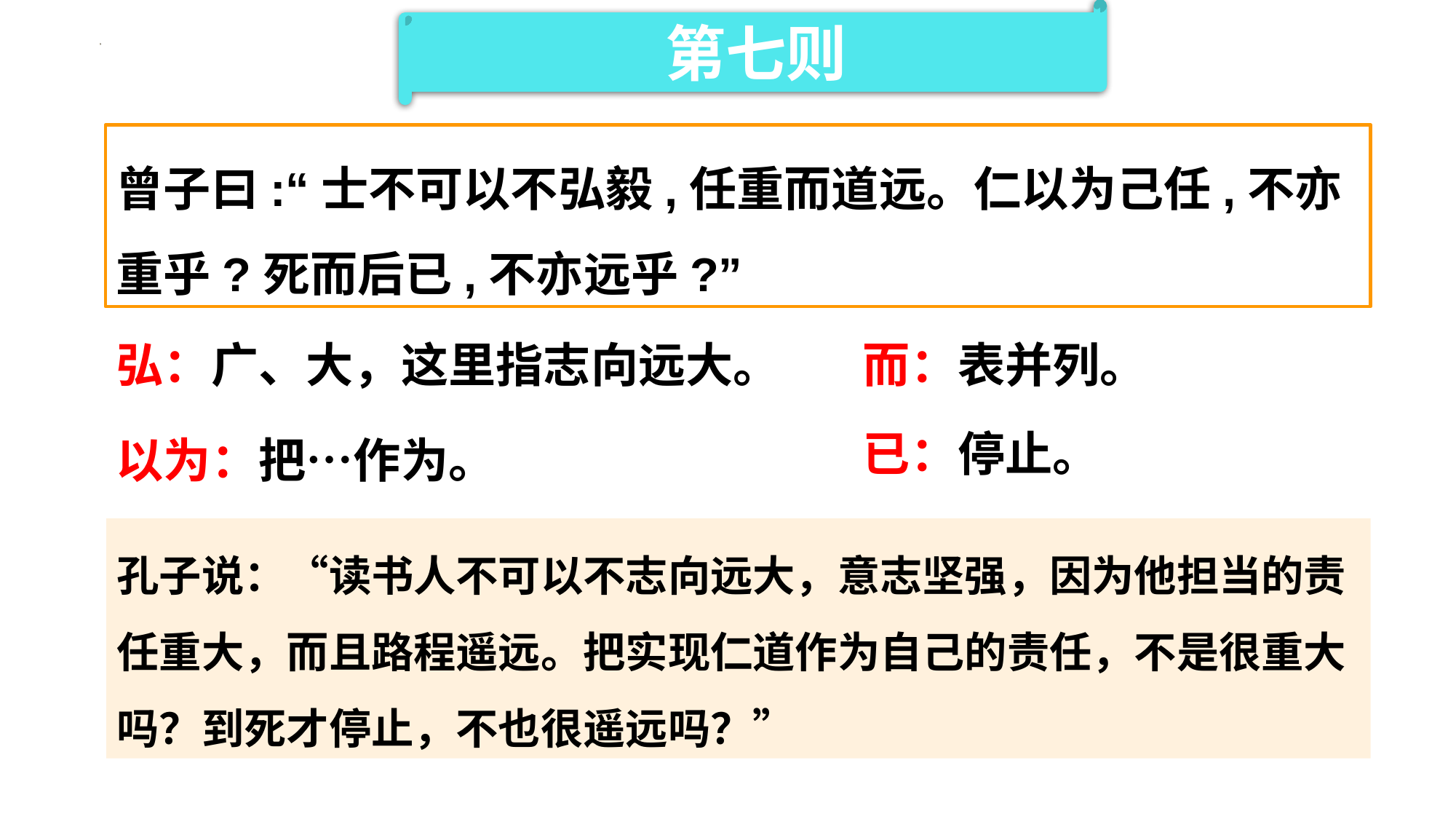

第七则
曾子曰:“士不可以不弘毅,任重而道远。仁以为己任,不亦重乎?死而后已,不亦远乎?”
弘：广、大，这里指志向远大。
而：表并列。
已：停止。
以为：把…作为。
孔子说：“读书人不可以不志向远大，意志坚强，因为他担当的责任重大，而且路程遥远。把实现仁道作为自己的责任，不是很重大吗？到死才停止，不也很遥远吗？”